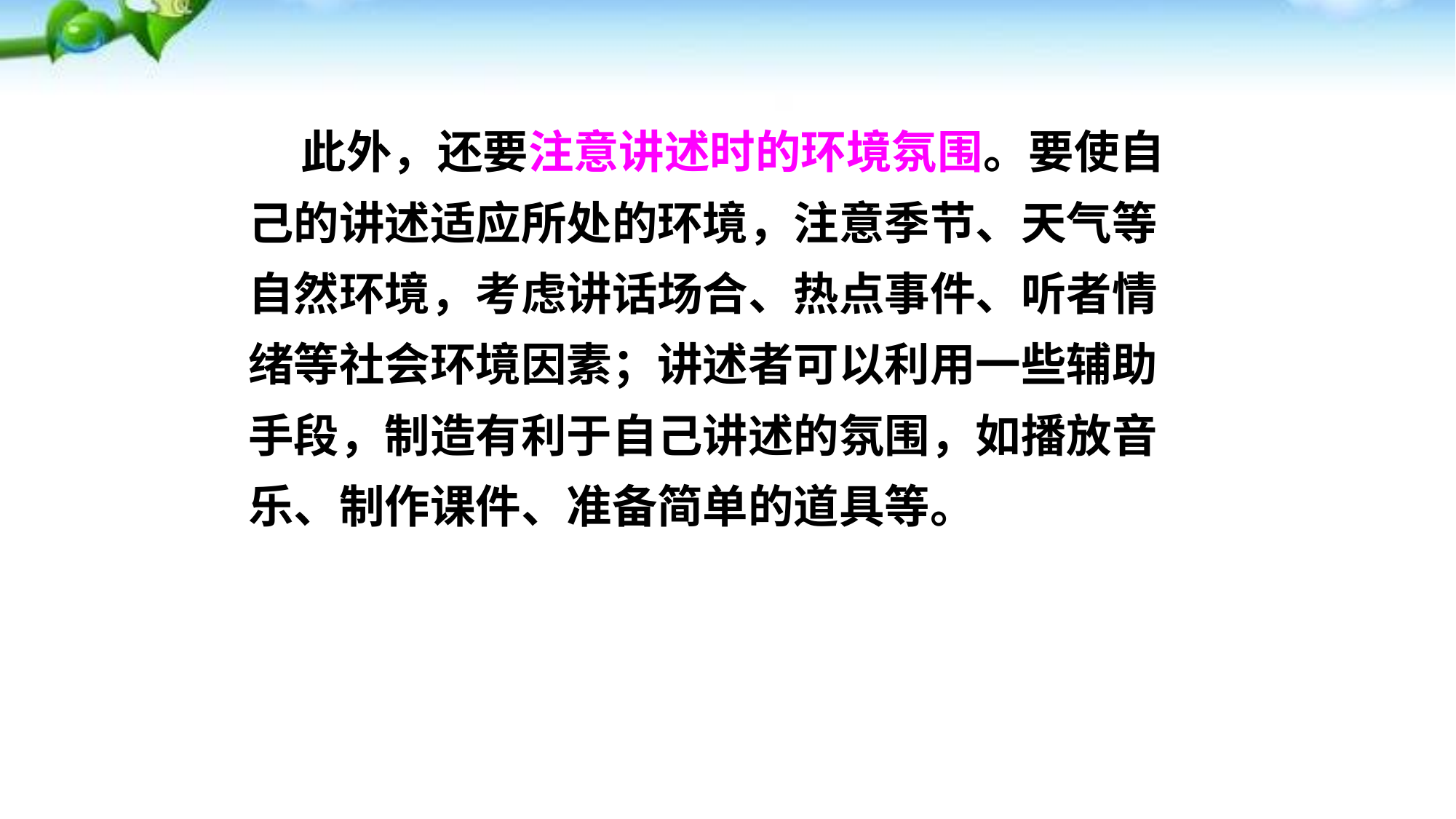

此外，还要注意讲述时的环境氛围。要使自己的讲述适应所处的环境，注意季节、天气等自然环境，考虑讲话场合、热点事件、听者情绪等社会环境因素；讲述者可以利用一些辅助手段，制造有利于自己讲述的氛围，如播放音乐、制作课件、准备简单的道具等。